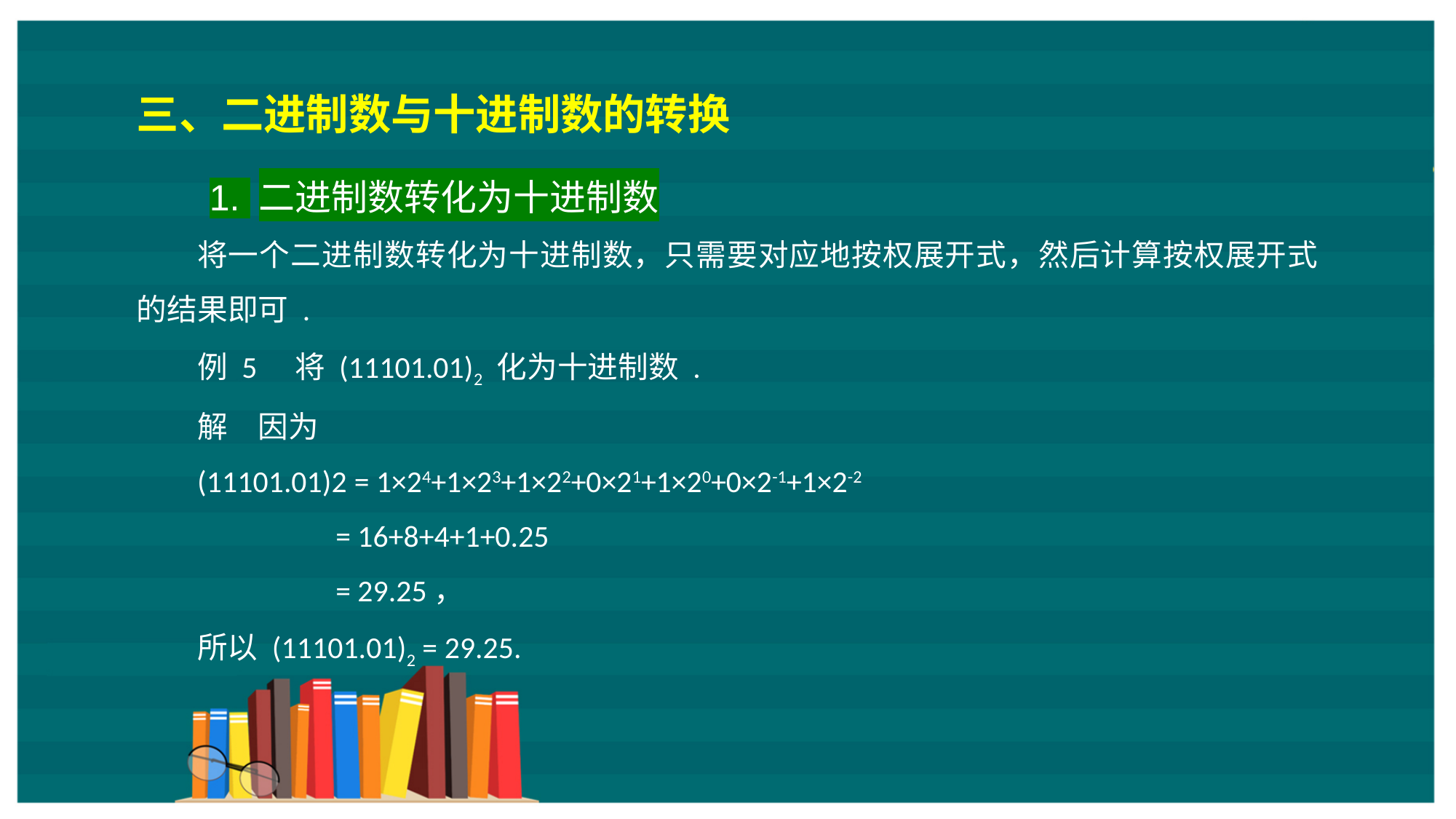

三、二进制数与十进制数的转换
1. 二进制数转化为十进制数
将一个二进制数转化为十进制数，只需要对应地按权展开式，然后计算按权展开式的结果即可 .
例 5　将 (11101.01)2 化为十进制数 .
解　因为
(11101.01)2 = 1×24+1×23+1×22+0×21+1×20+0×2-1+1×2-2
                    = 16+8+4+1+0.25
                    = 29.25，
所以 (11101.01)2 = 29.25.